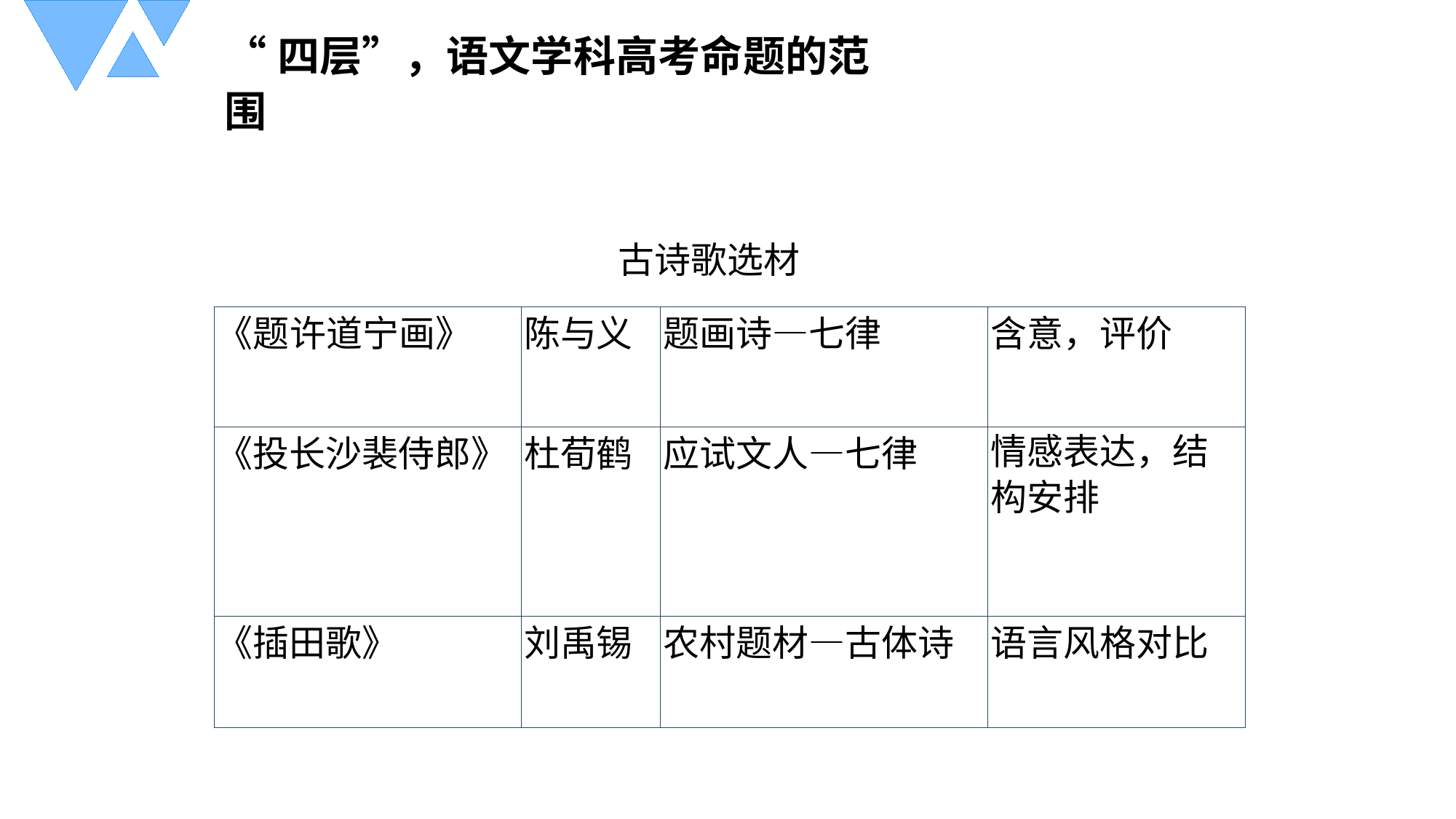

“四层”，语文学科高考命题的范围
古诗歌选材

| 《题许道宁画》 | 陈与义 | 题画诗—七律 | 含意，评价 |
| --- | --- | --- | --- |
| 《投长沙裴侍郎》 | 杜荀鹤 | 应试文人—七律 | 情感表达，结 构安排 |
| 《插田歌》 | 刘禹锡 | 农村题材—古体诗 | 语言风格对比 |